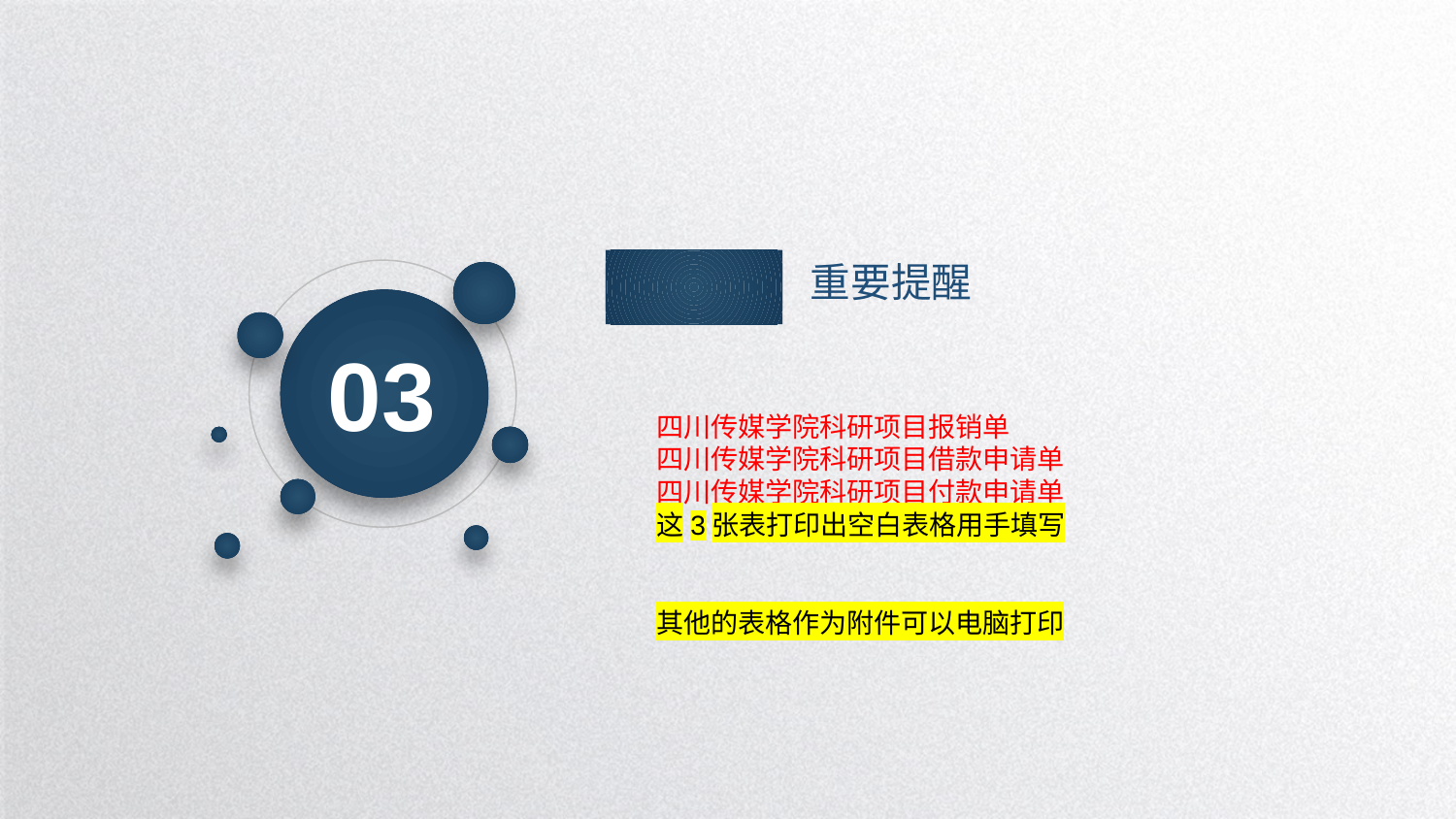

重要提醒

03

四川传媒学院科研项目报销单
四川传媒学院科研项目借款申请单
四川传媒学院科研项目付款申请单
这3张表打印出空白表格用手填写

其他的表格作为附件可以电脑打印